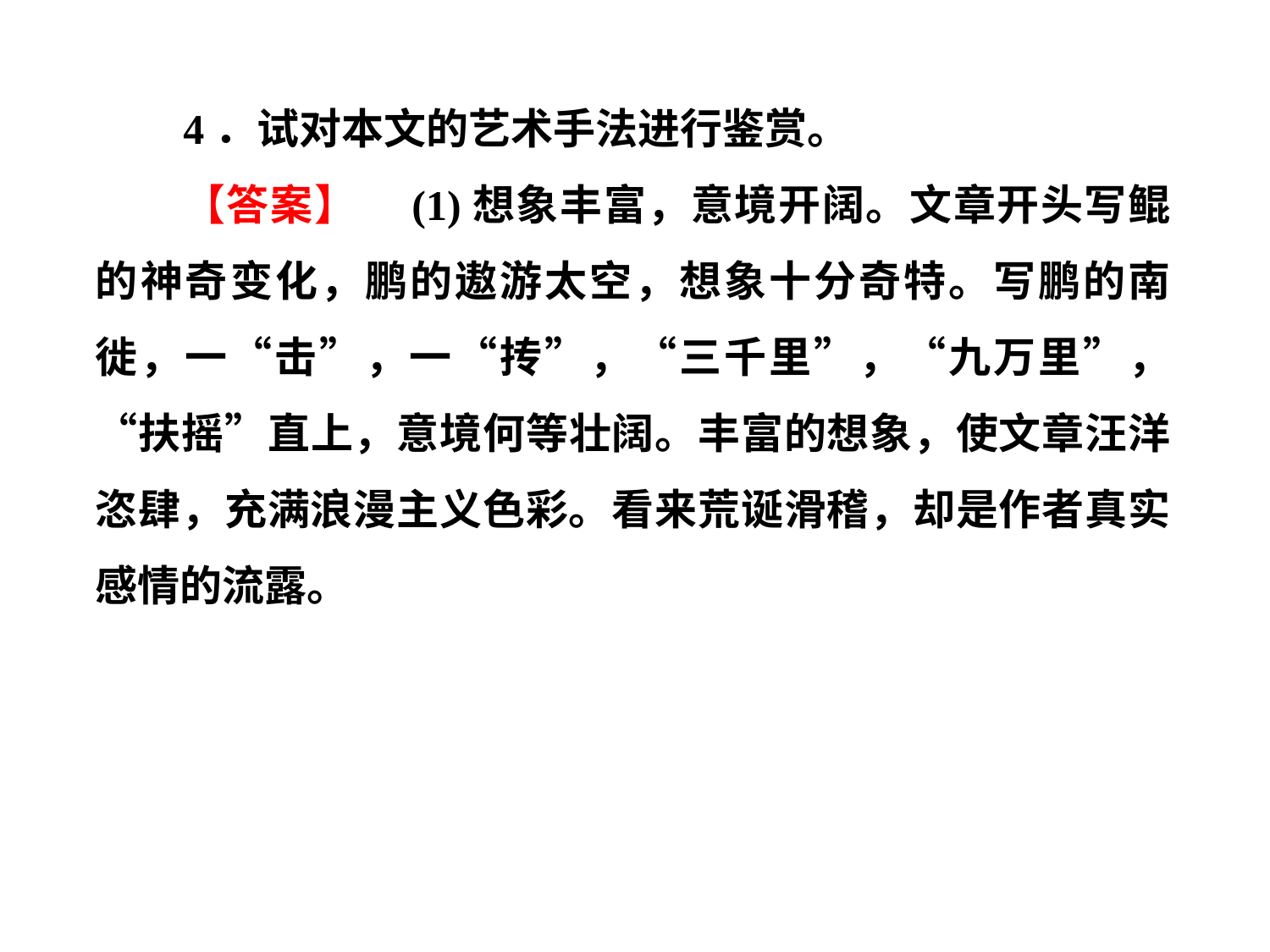

4．试对本文的艺术手法进行鉴赏。
【答案】　(1)想象丰富，意境开阔。文章开头写鲲的神奇变化，鹏的遨游太空，想象十分奇特。写鹏的南徙，一“击”，一“抟”，“三千里”，“九万里”，“扶摇”直上，意境何等壮阔。丰富的想象，使文章汪洋恣肆，充满浪漫主义色彩。看来荒诞滑稽，却是作者真实感情的流露。